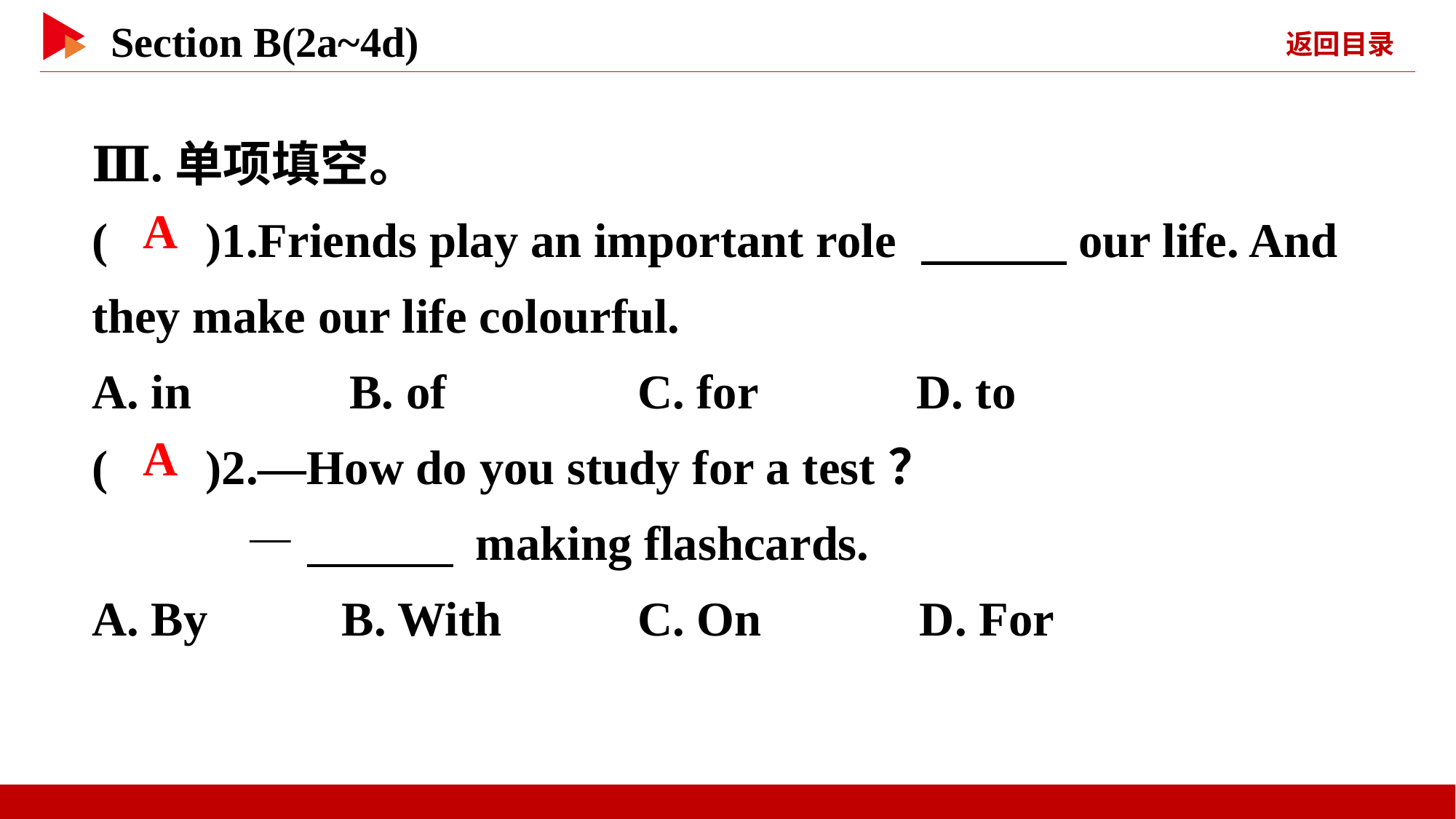

Ⅲ.单项填空。
(        )1.Friends play an important role 　　　our life. And they make our life colourful.
A. in             B. of		C. for             D. to
(        )2.—How do you study for a test？
              —　　　 making flashcards.
A. By           B. With		C. On             D. For
   A
   A